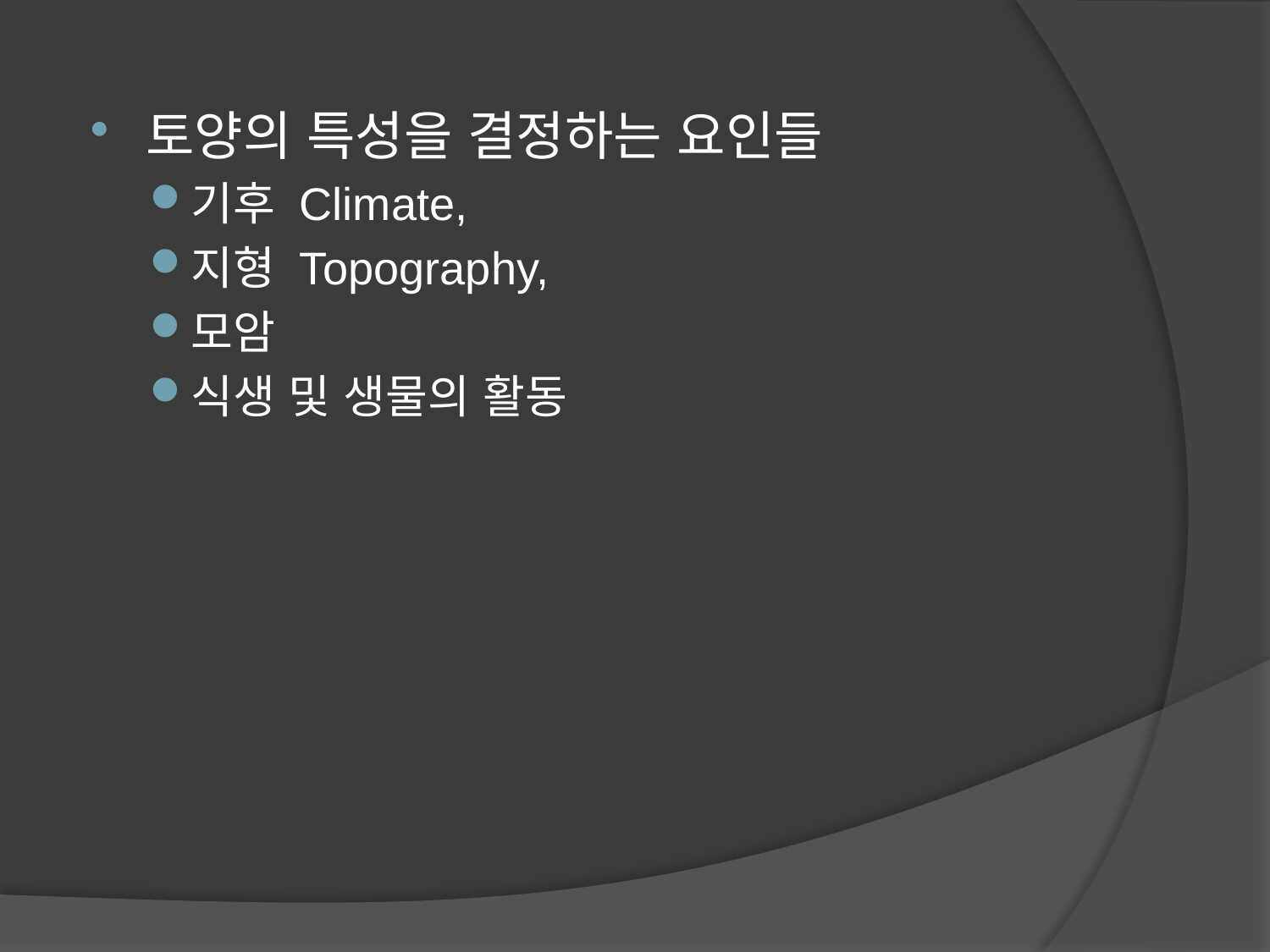

토양의 특성을 결정하는 요인들
기후 Climate,
지형 Topography,
모암
식생 및 생물의 활동